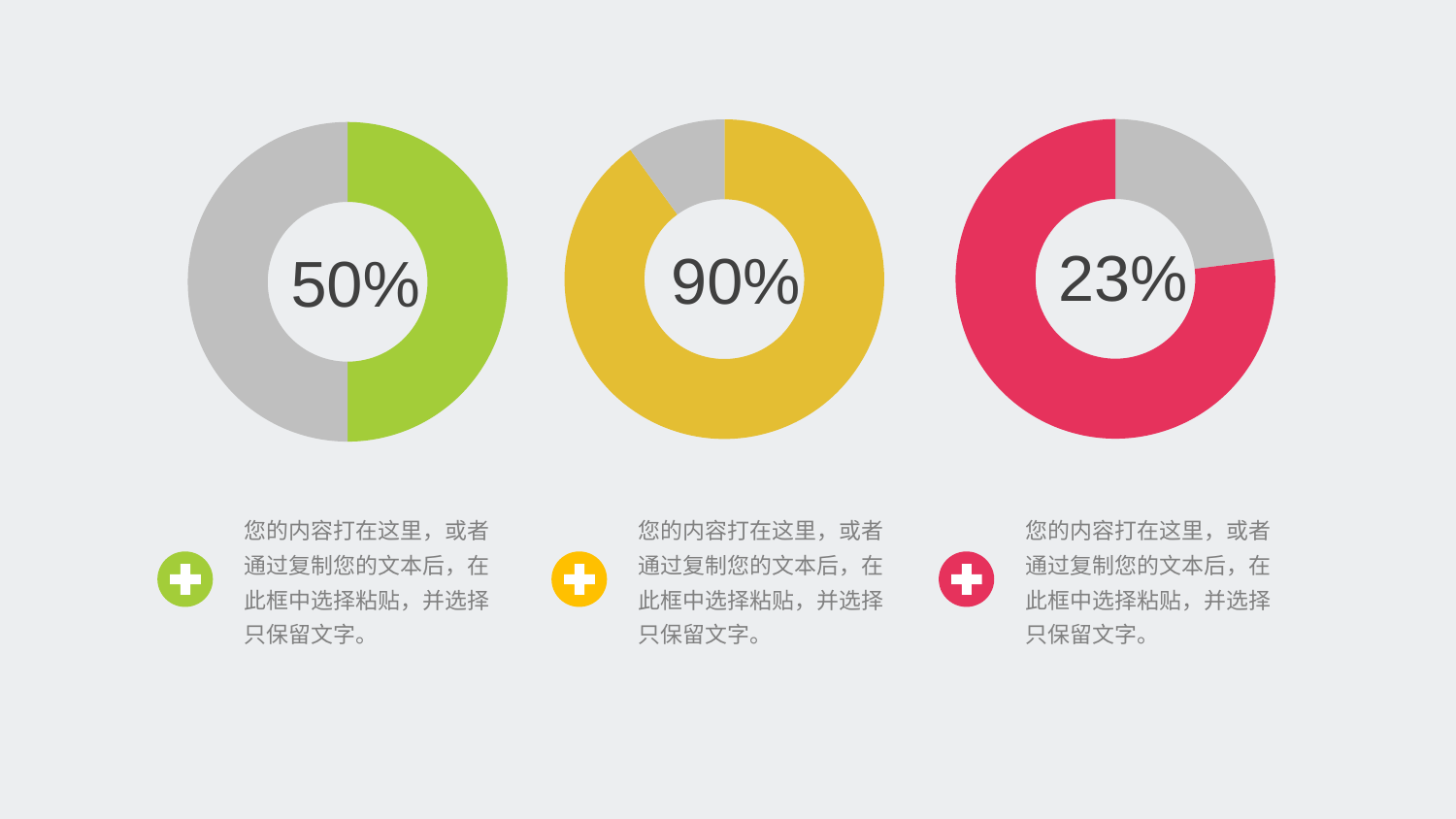

### Chart

| Category | SALE |
|---|---|
| A | 23.0 |
|  | None |
| B | 77.0 |

### Chart

| Category | SALE |
|---|---|
| A | 9.0 |
|  | None |
| B | 1.0 |

### Chart

| Category | SALE |
|---|---|
| A | 5.0 |
|  | None |
| B | 5.0 |
23%
90%
50%
您的内容打在这里，或者通过复制您的文本后，在此框中选择粘贴，并选择只保留文字。
您的内容打在这里，或者通过复制您的文本后，在此框中选择粘贴，并选择只保留文字。
您的内容打在这里，或者通过复制您的文本后，在此框中选择粘贴，并选择只保留文字。